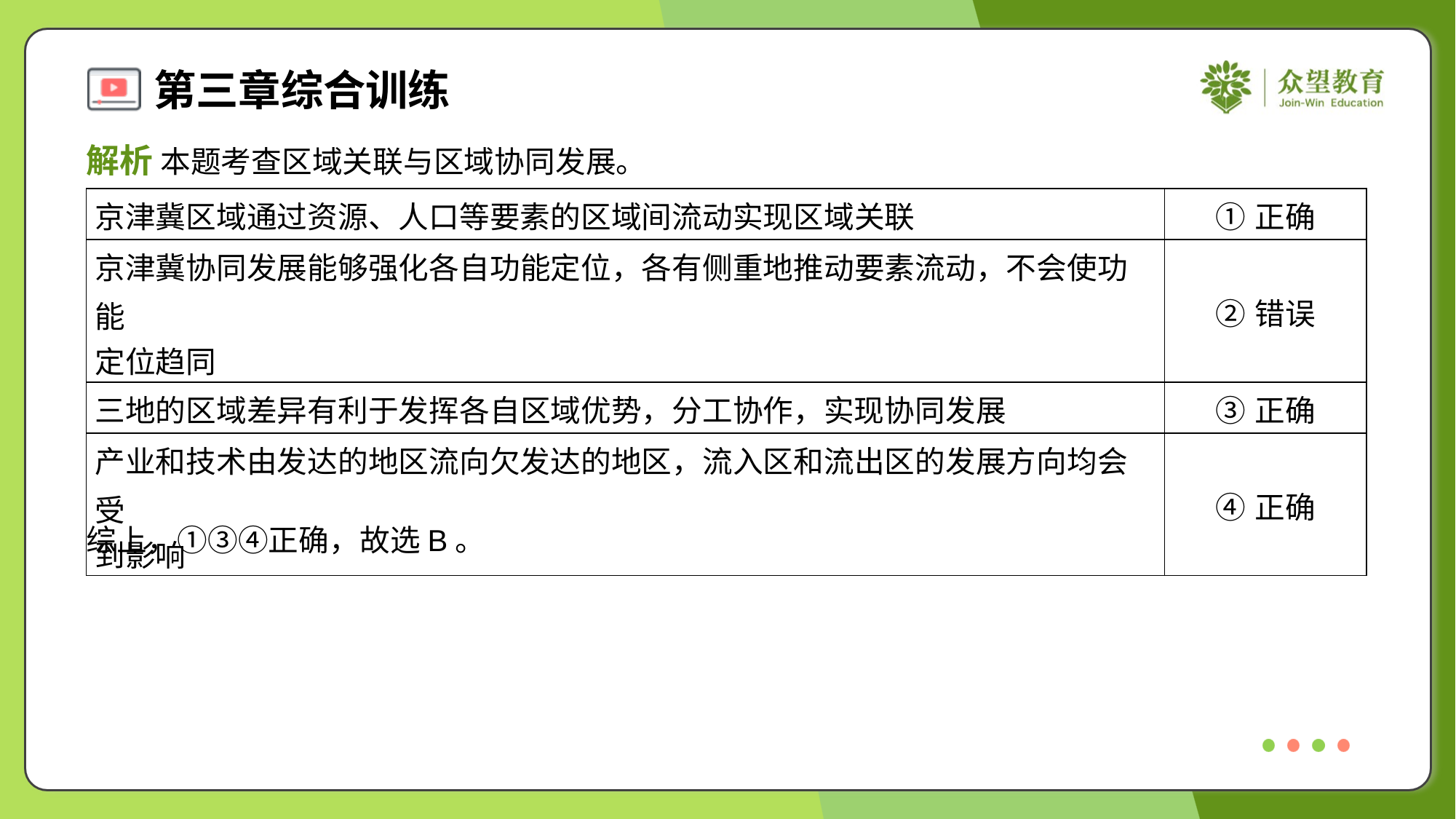

解析 本题考查区域关联与区域协同发展。
| 京津冀区域通过资源、人口等要素的区域间流动实现区域关联 | ①正确 |
| --- | --- |
| 京津冀协同发展能够强化各自功能定位，各有侧重地推动要素流动，不会使功能 定位趋同 | ②错误 |
| 三地的区域差异有利于发挥各自区域优势，分工协作，实现协同发展 | ③正确 |
| 产业和技术由发达的地区流向欠发达的地区，流入区和流出区的发展方向均会受 到影响 | ④正确 |
综上，①③④正确，故选B。